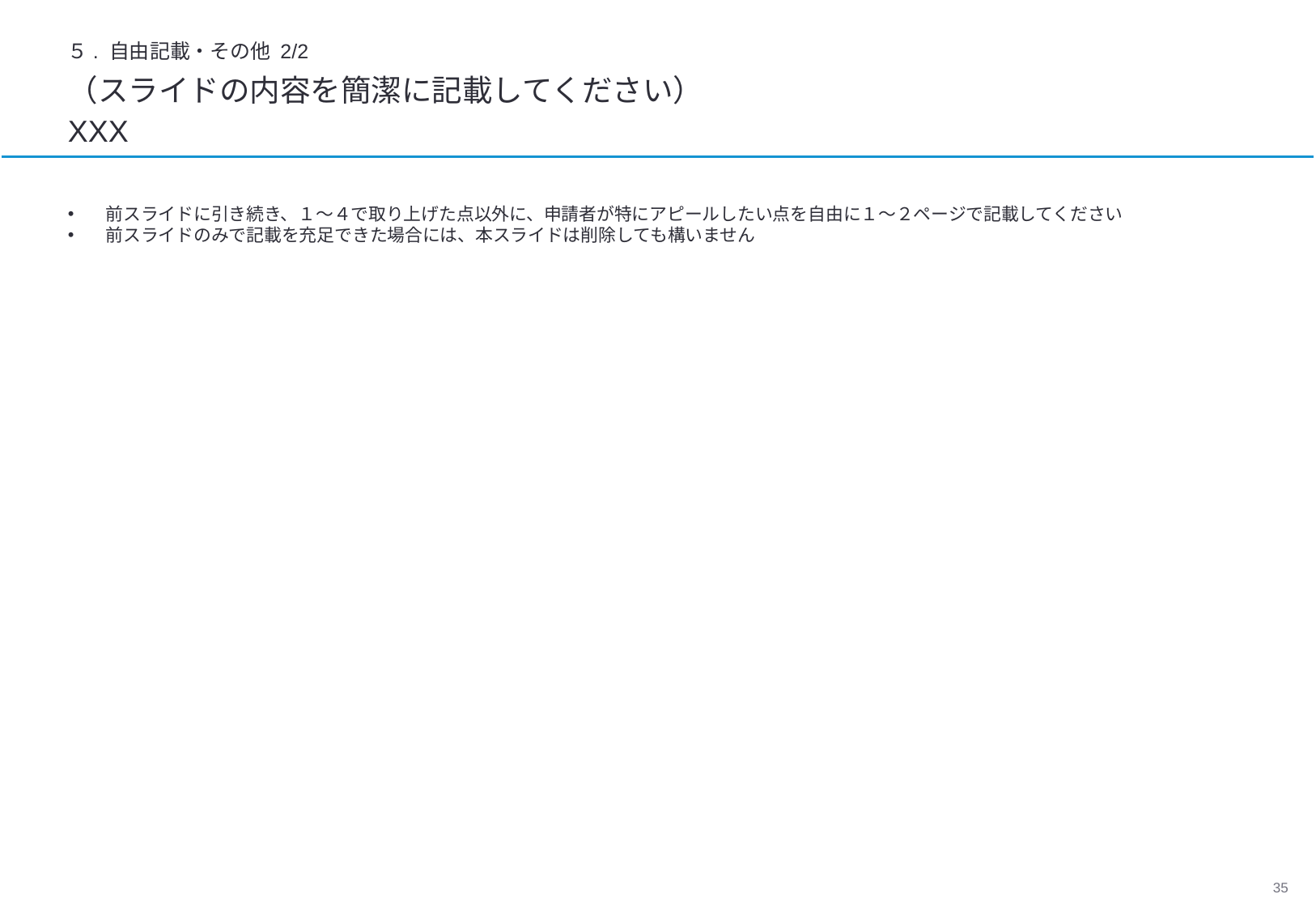

５. 自由記載・その他 2/2
（スライドの内容を簡潔に記載してください）
XXX
前スライドに引き続き、１～４で取り上げた点以外に、申請者が特にアピールしたい点を自由に１～２ページで記載してください
前スライドのみで記載を充足できた場合には、本スライドは削除しても構いません